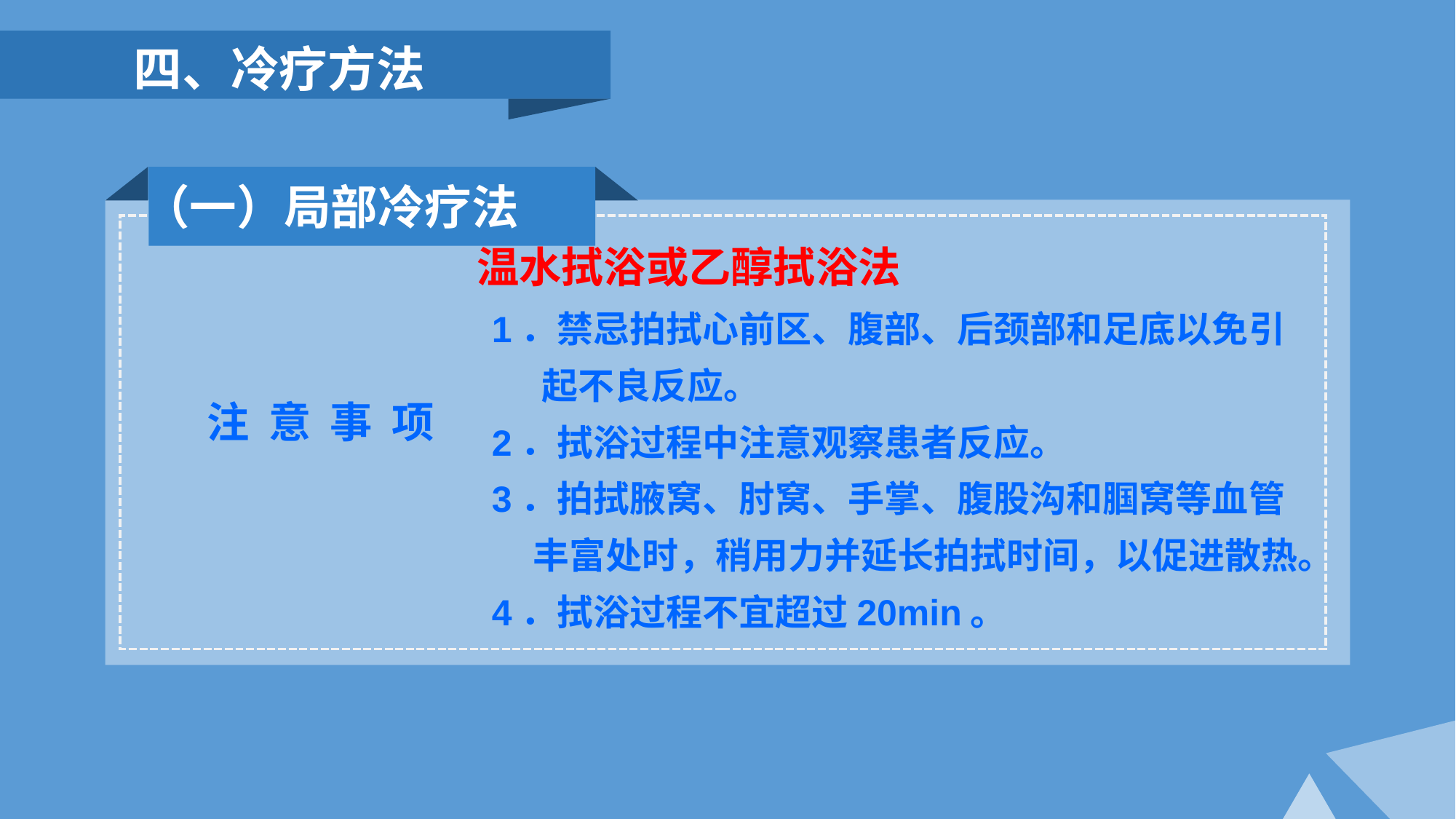

四、冷疗方法

       （一）局部冷疗法

温水拭浴或乙醇拭浴法
1．禁忌拍拭心前区、腹部、后颈部和足底以免引
     起不良反应。
2．拭浴过程中注意观察患者反应。
3．拍拭腋窝、肘窝、手掌、腹股沟和腘窝等血管
    丰富处时，稍用力并延长拍拭时间，以促进散热。
4．拭浴过程不宜超过20min。
   注  意  事  项